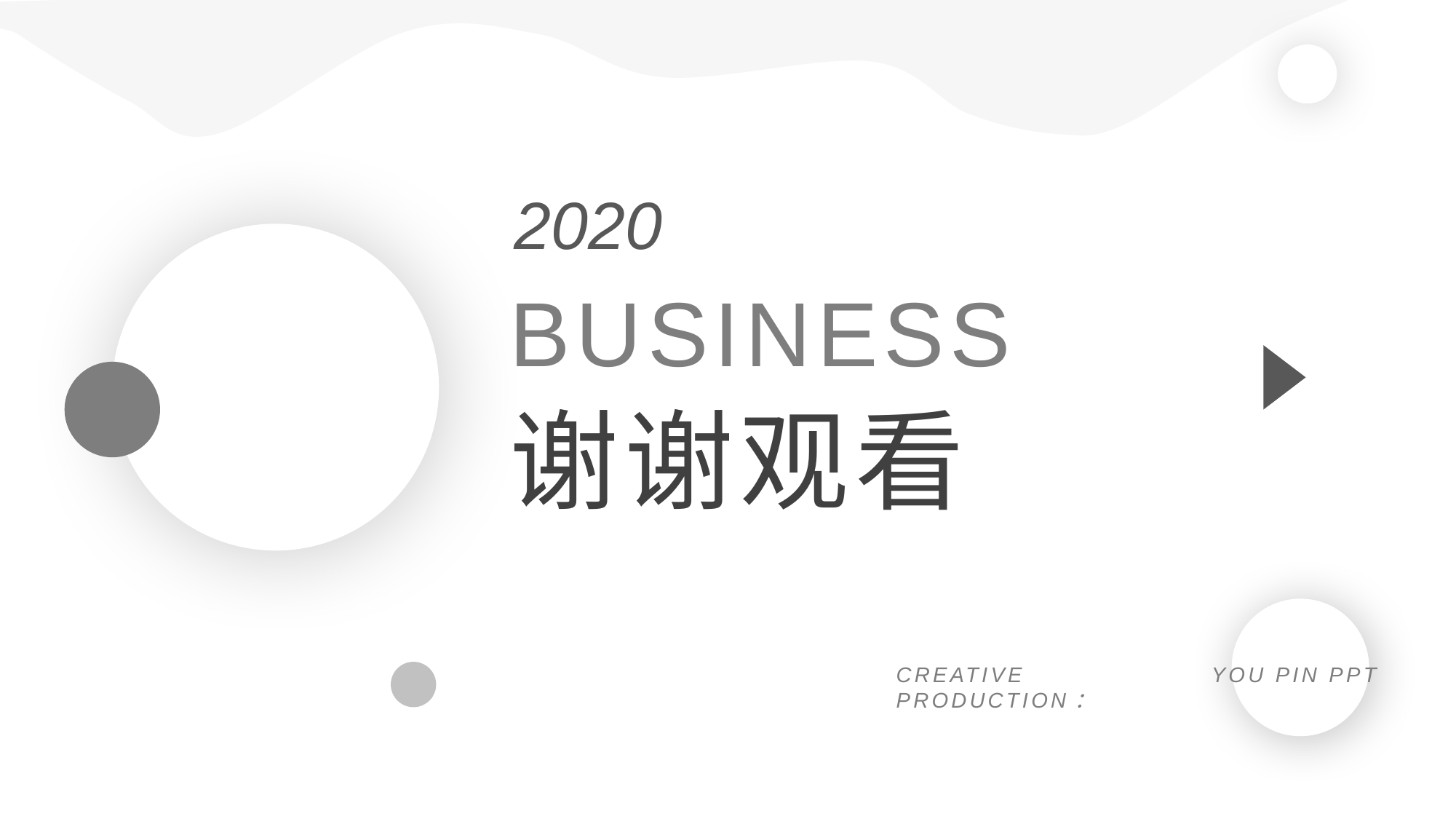

2020

BUSINESS

谢谢观看

CREATIVE PRODUCTION：
YOU PIN PPT